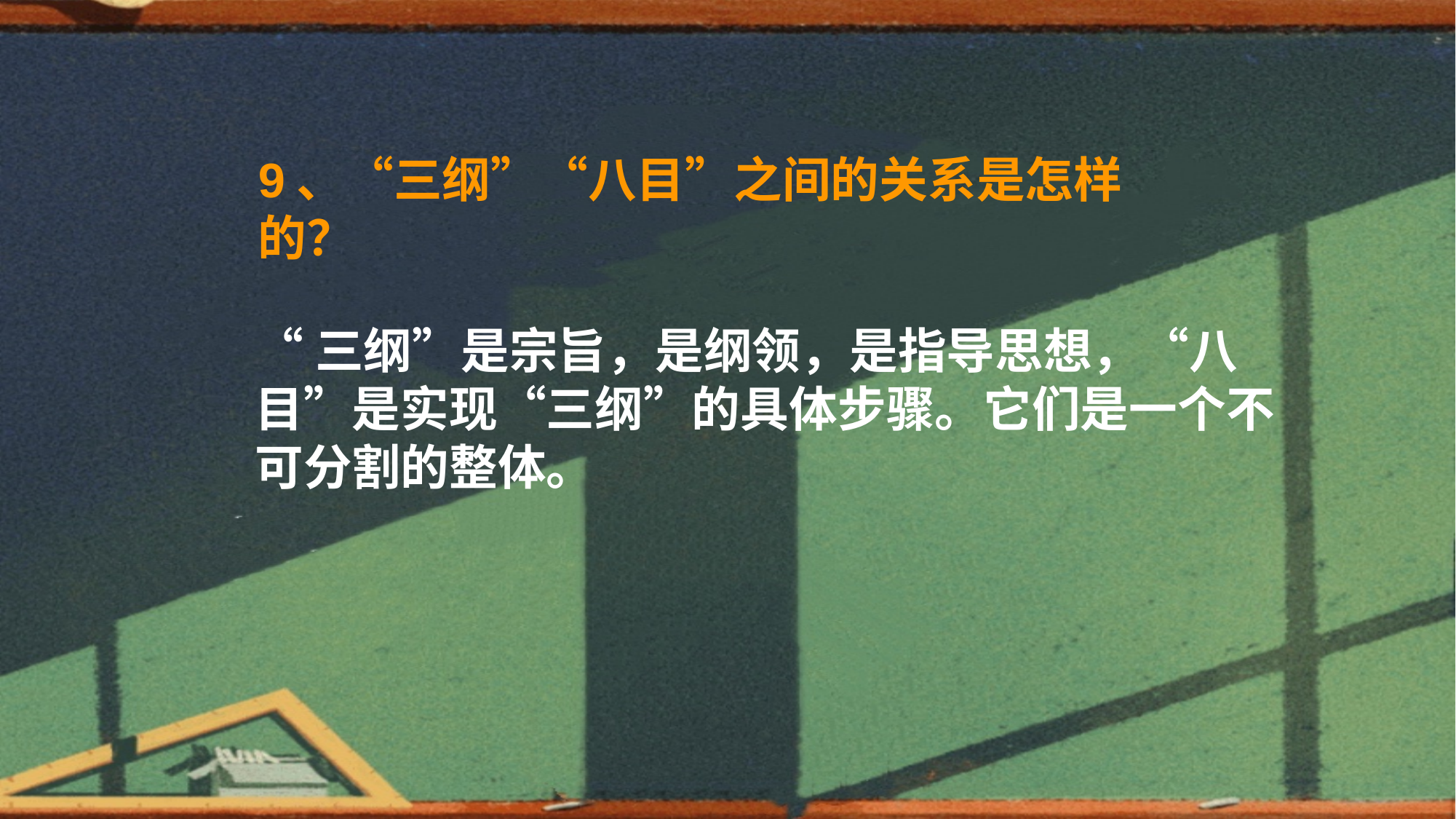

9、“三纲”“八目”之间的关系是怎样的？

“三纲”是宗旨，是纲领，是指导思想，“八目”是实现“三纲”的具体步骤。它们是一个不可分割的整体。